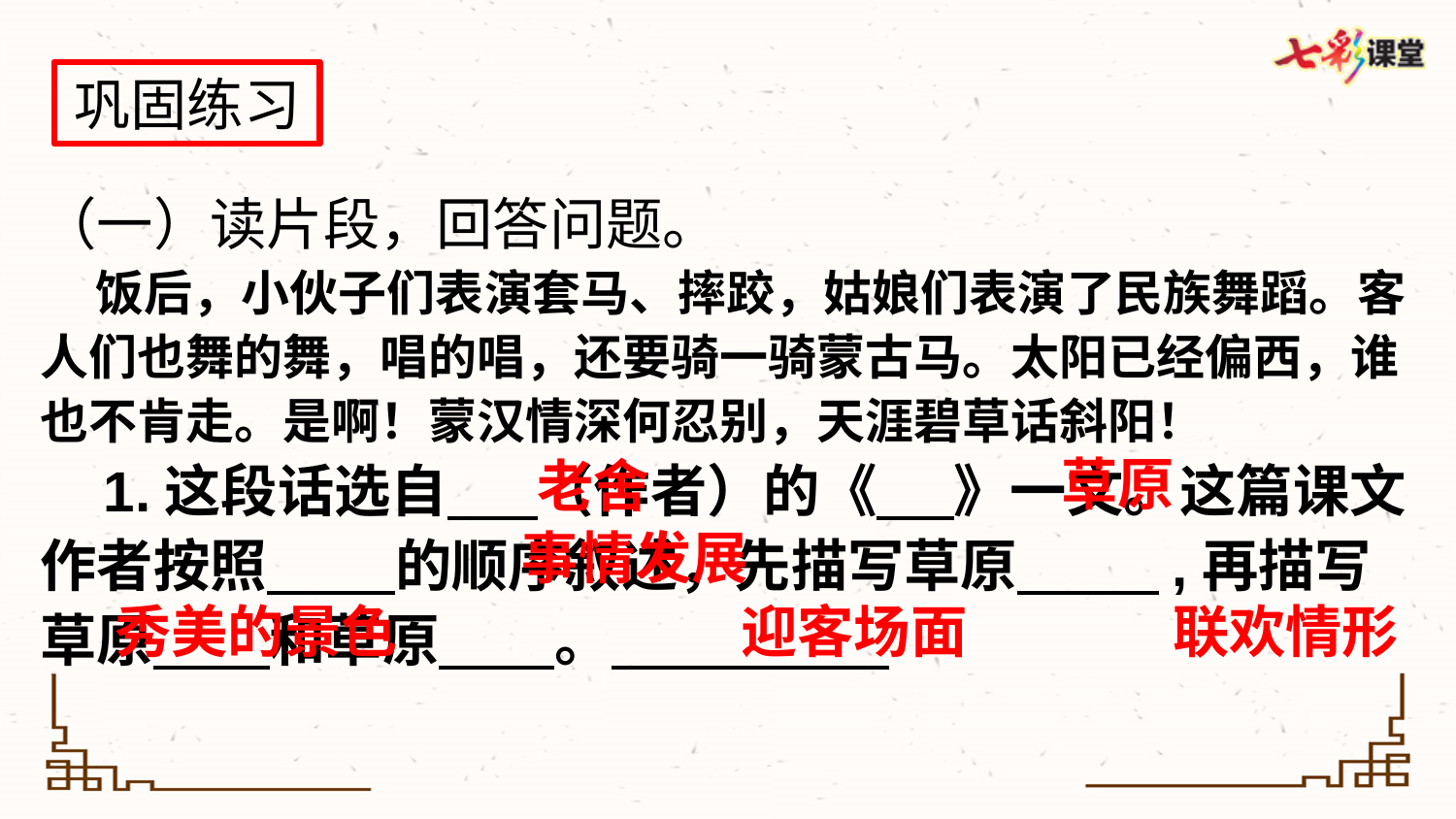

巩固练习
（一）读片段，回答问题。
    饭后，小伙子们表演套马、摔跤，姑娘们表演了民族舞蹈。客人们也舞的舞，唱的唱，还要骑一骑蒙古马。太阳已经偏西，谁也不肯走。是啊！蒙汉情深何忍别，天涯碧草话斜阳！
    1.这段话选自       （作者）的《      》一文。这篇课文作者按照          的顺序叙述，先描写草原           ,再描写草原         和草原         。
草原
老舍
事情发展
秀美的景色
迎客场面
联欢情形